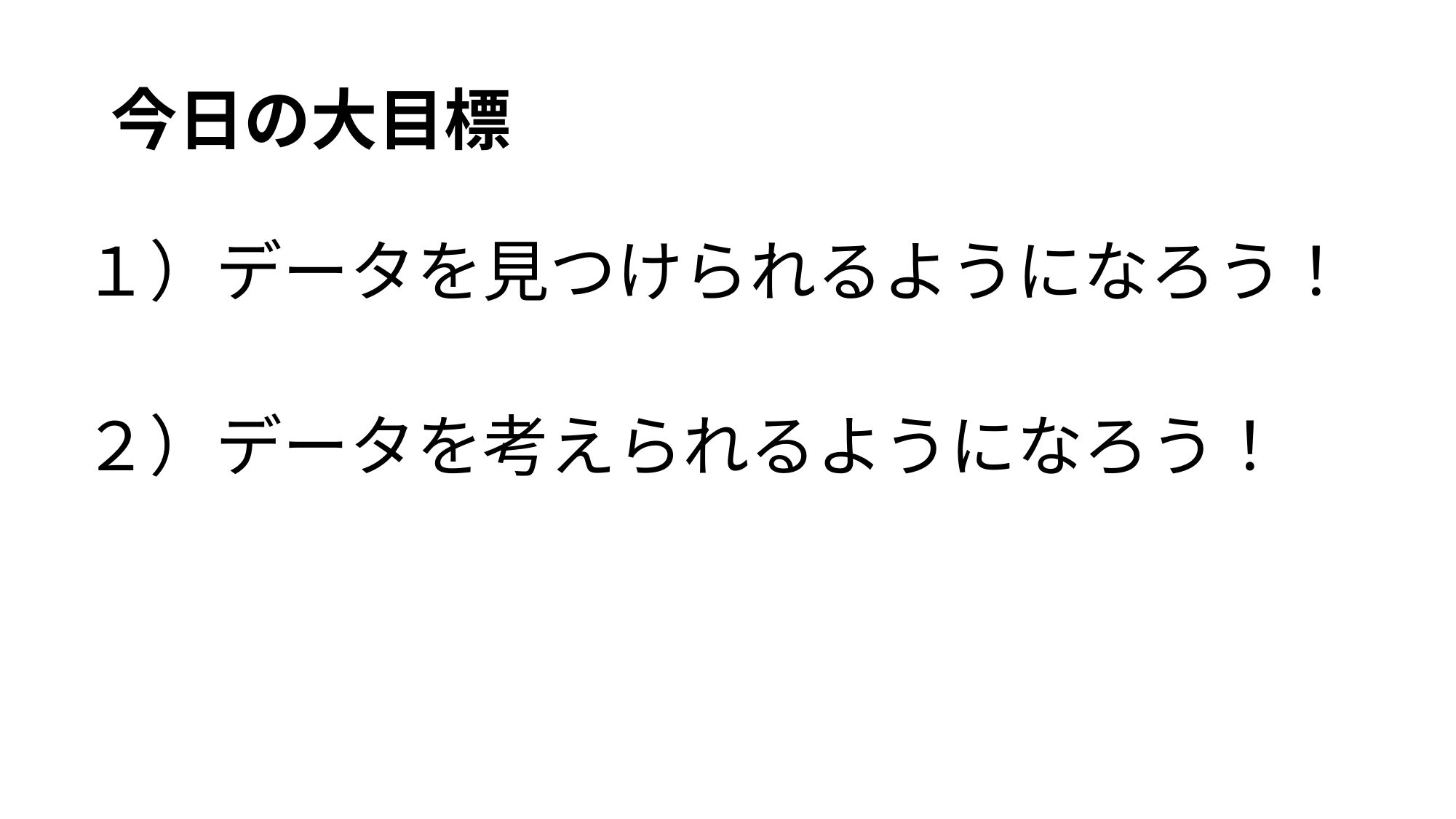

# 今日の大目標
１）データを見つけられるようになろう！

２）データを考えられるようになろう！